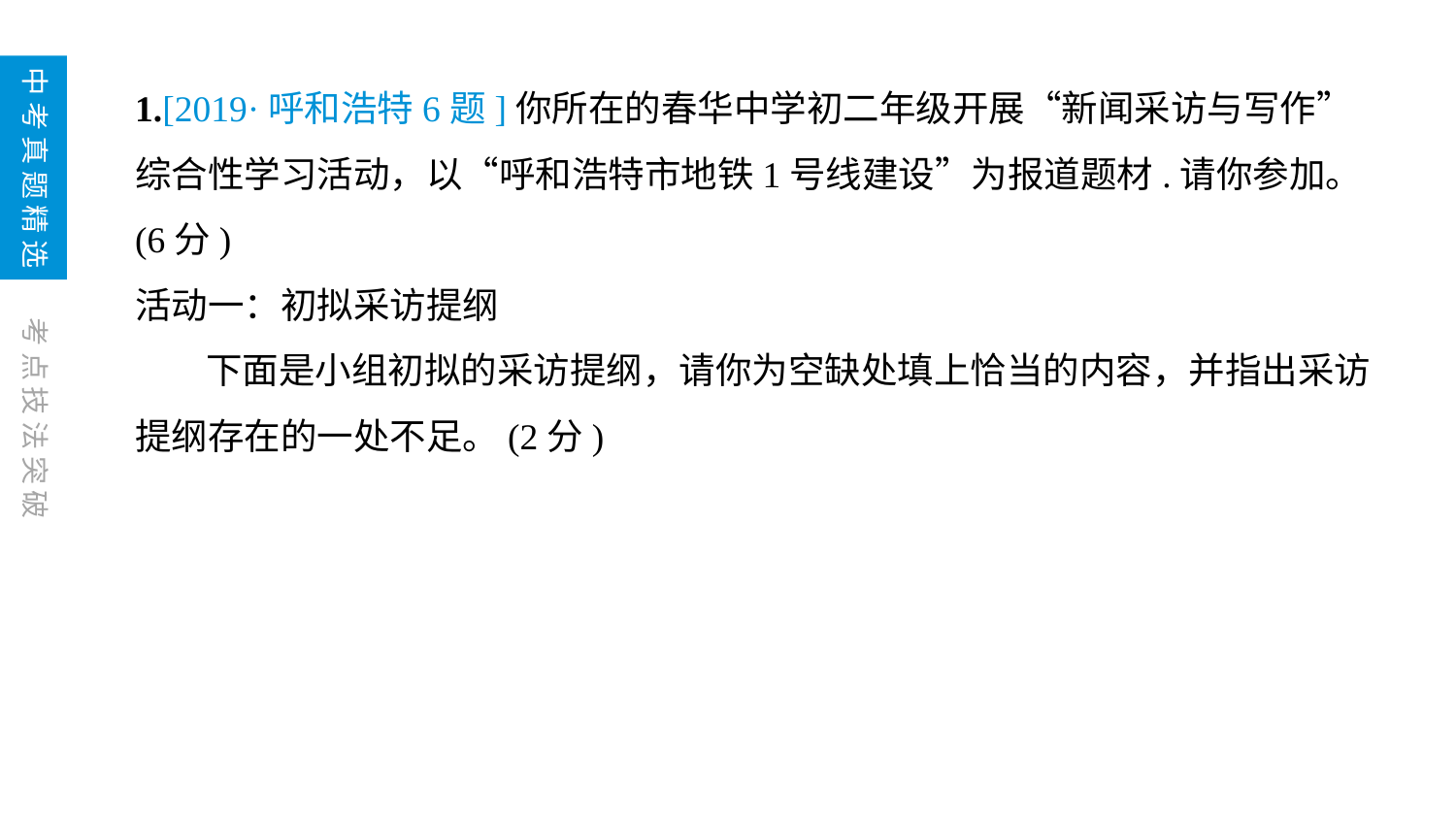

1.[2019·呼和浩特6题]你所在的春华中学初二年级开展“新闻采访与写作”综合性学习活动，以“呼和浩特市地铁1号线建设”为报道题材.请你参加。(6分)
活动一：初拟采访提纲
下面是小组初拟的采访提纲，请你为空缺处填上恰当的内容，并指出采访提纲存在的一处不足。(2分)